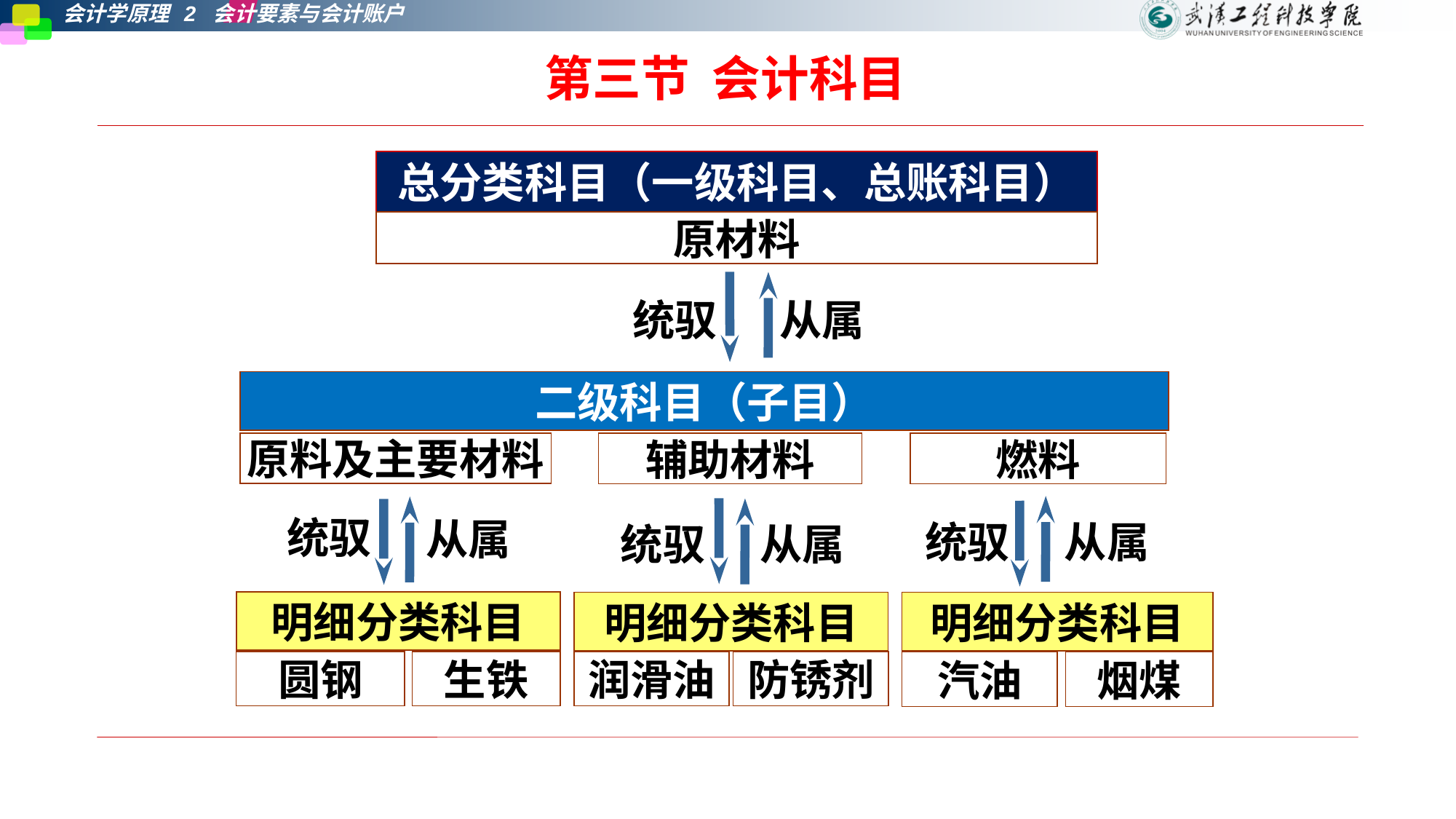

第三节  会计科目
总分类科目（一级科目、总账科目）
原材料

统驭
从属
二级科目（子目）
原料及主要材料
辅助材料
燃料

统驭
从属
统驭
从属
统驭
从属
明细分类科目
明细分类科目
明细分类科目
圆钢
生铁
润滑油
防锈剂
汽油
烟煤